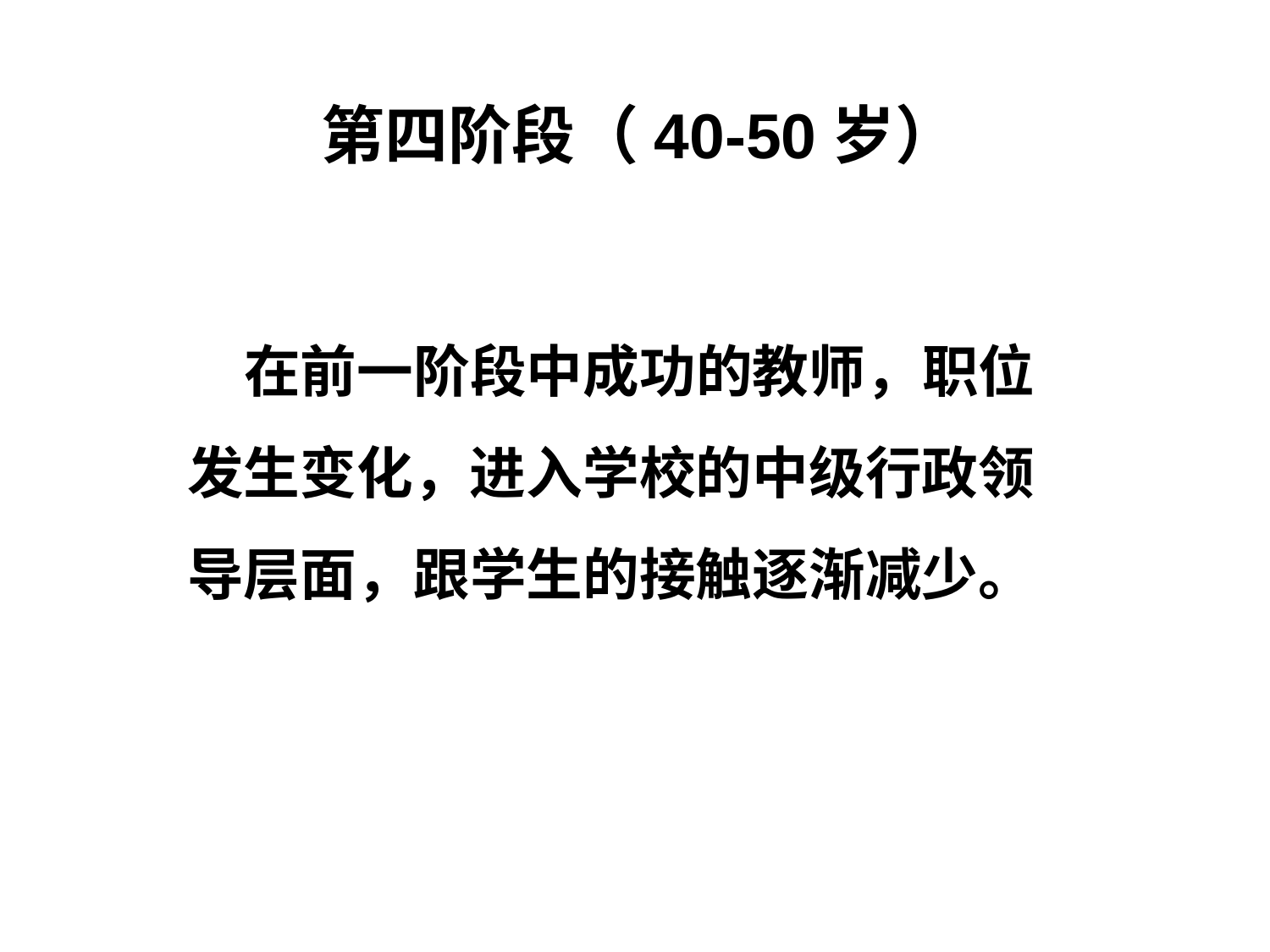

第四阶段（40-50岁）
    在前一阶段中成功的教师，职位发生变化，进入学校的中级行政领导层面，跟学生的接触逐渐减少。